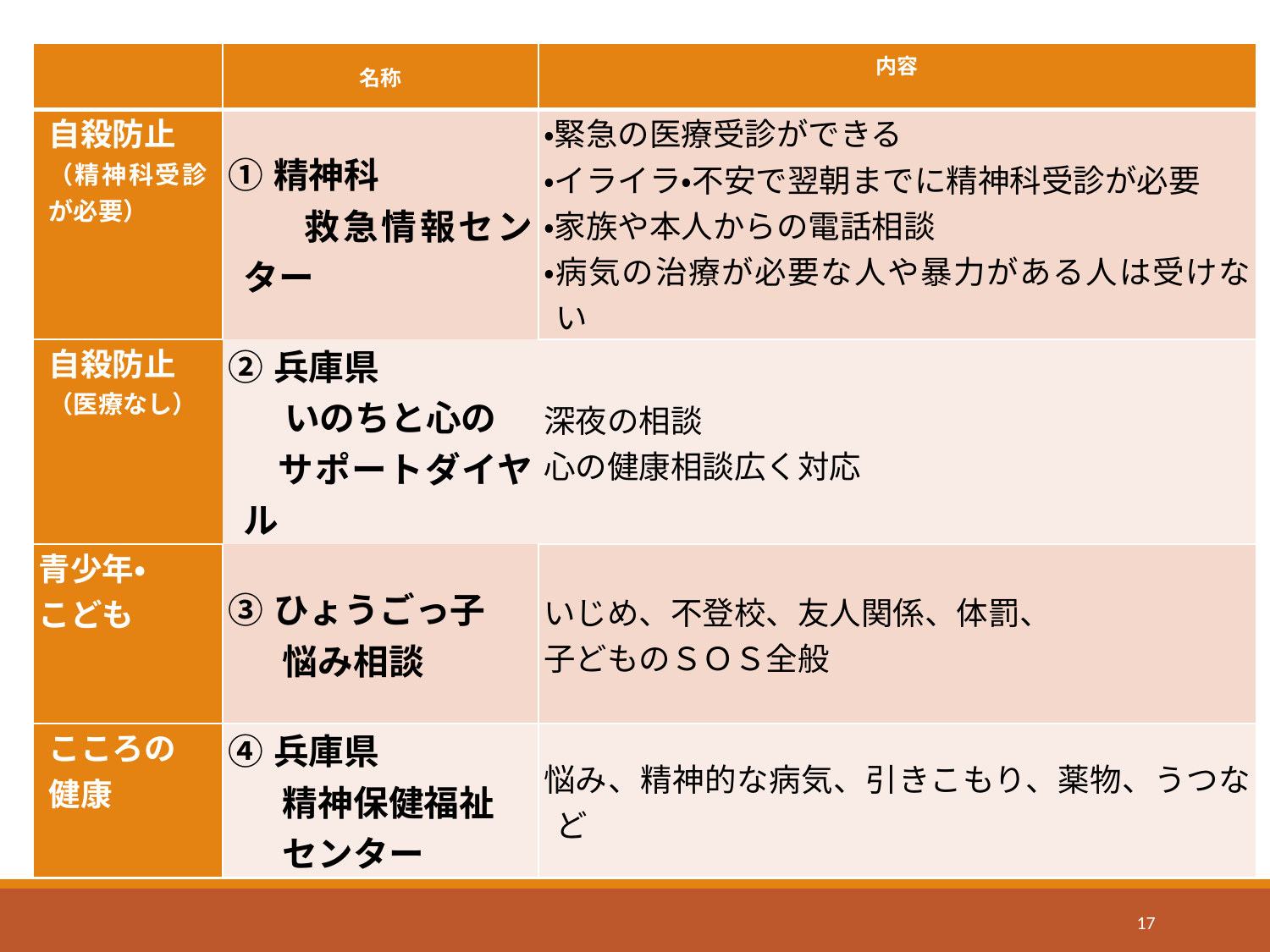

#
|  | 名称 | 内容 |
| --- | --- | --- |
| 自殺防止 （精神科受診が必要） | ①精神科 　　　　　　　　救急情報センター | ・緊急の医療受診ができる ・イライラ・不安で翌朝までに精神科受診が必要 ・家族や本人からの電話相談 ・病気の治療が必要な人や暴力がある人は受けない |
| 自殺防止 （医療なし） | ②兵庫県 　　いのちと心の 　　サポートダイヤル | 深夜の相談 心の健康相談広く対応 |
| 青少年・ こども | ③ひょうごっ子 　　悩み相談 | いじめ、不登校、友人関係、体罰、 子どものＳＯＳ全般 |
| こころの 健康 | ④兵庫県 　　精神保健福祉 　　センター | 悩み、精神的な病気、引きこもり、薬物、うつなど |
17